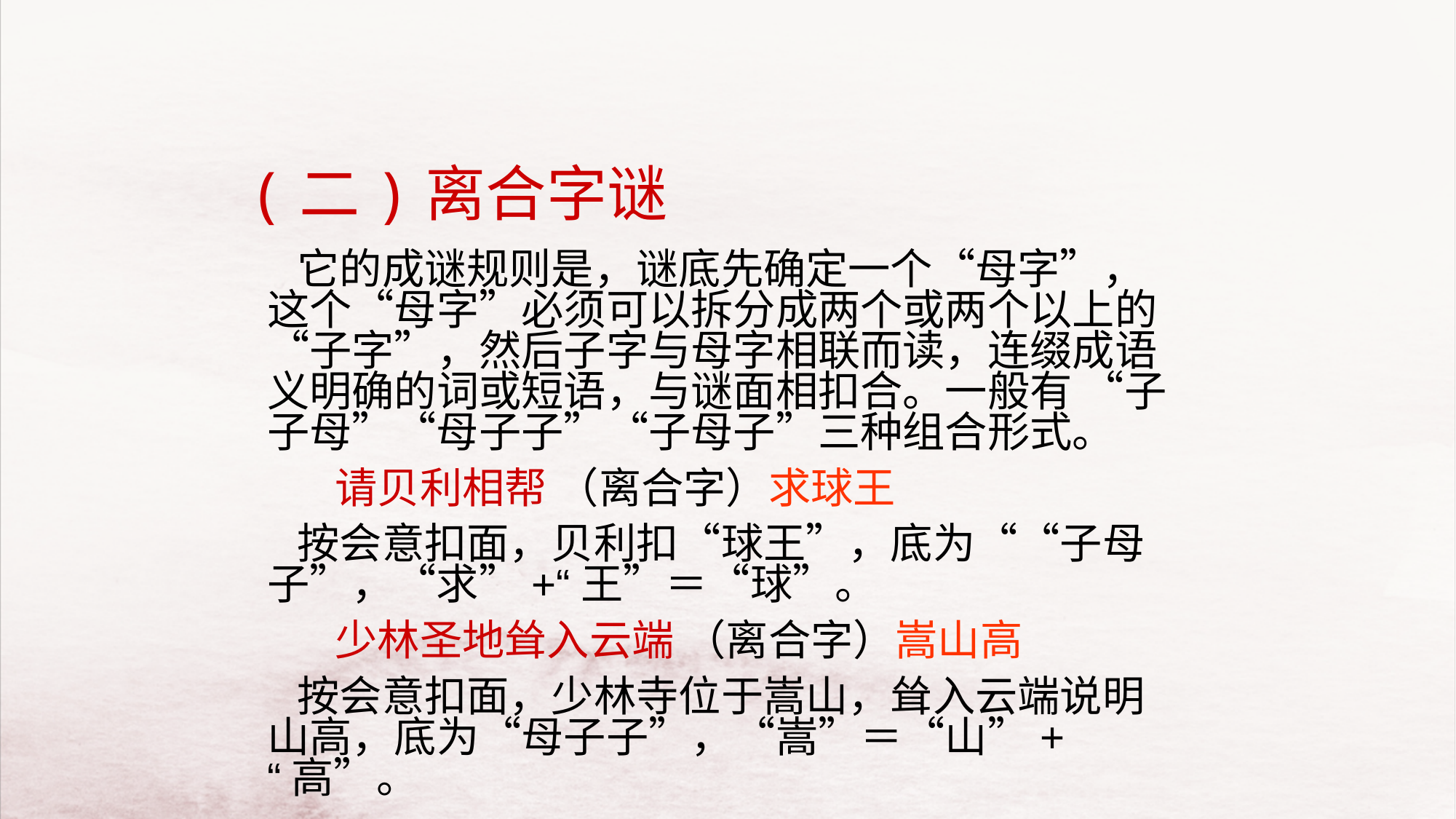

# (二)离合字谜
     它的成谜规则是，谜底先确定一个“母字”，这个“母字”必须可以拆分成两个或两个以上的“子字”，然后子字与母字相联而读，连缀成语义明确的词或短语，与谜面相扣合。一般有 “子子母”“母子子”“子母子”三种组合形式。
         请贝利相帮 （离合字）求球王
     按会意扣面，贝利扣“球王”，底为““子母子”，“求”+“王”＝“球”。
         少林圣地耸入云端 （离合字）嵩山高
     按会意扣面，少林寺位于嵩山，耸入云端说明山高，底为“母子子”，“嵩”＝“山”+“高”。